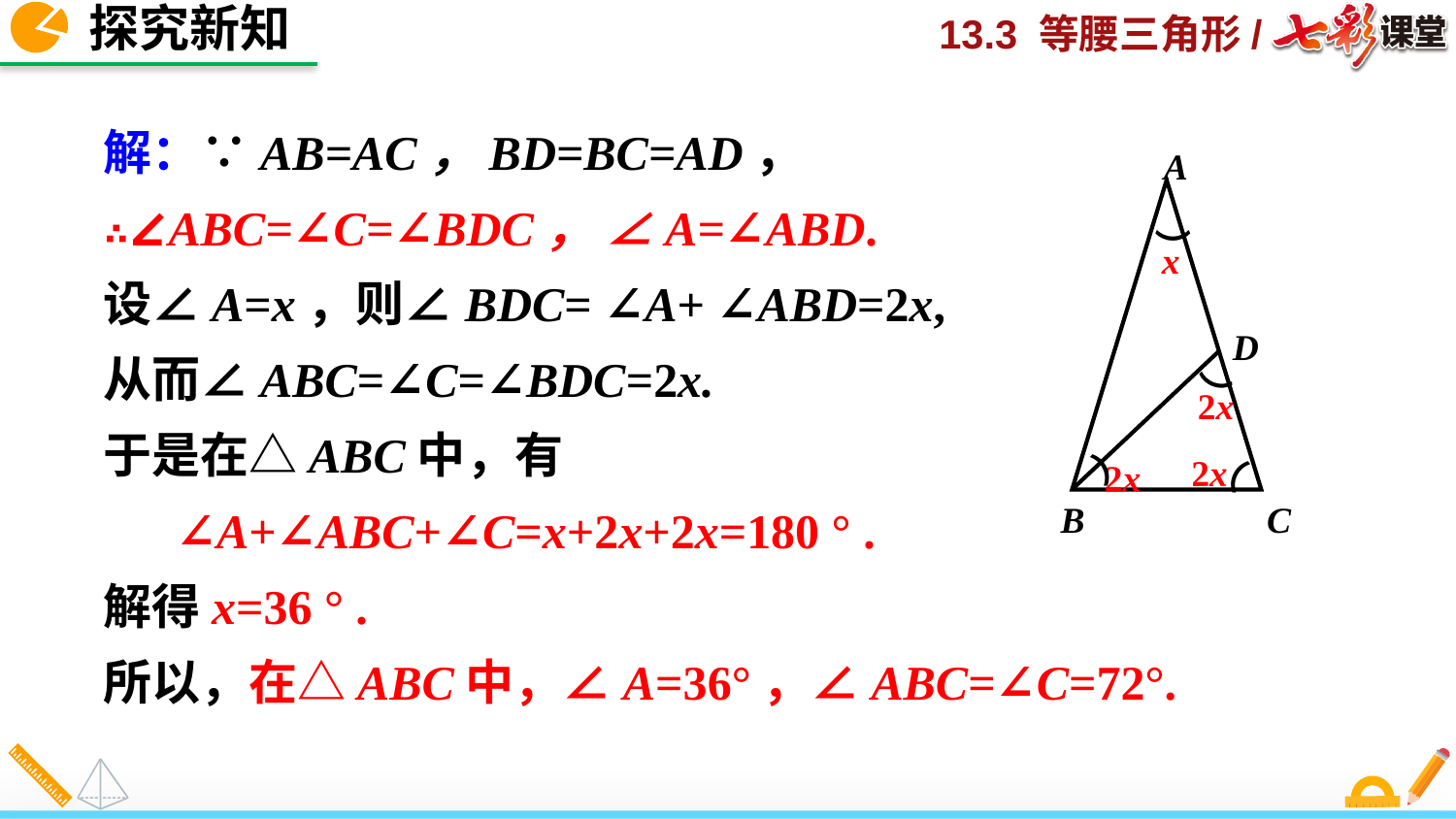

探究新知

解：∵AB=AC，BD=BC=AD，
∴∠ABC=∠C=∠BDC， ∠A=∠ABD.
设∠A=x，则∠BDC= ∠A+ ∠ABD=2x,
从而∠ABC=∠C=∠BDC=2x.
于是在△ABC中，有
      ∠A+∠ABC+∠C=x+2x+2x=180 ° .
解得x=36 ° .
所以，在△ABC中，∠A=36°，∠ABC=∠C=72°.
A

D

B
C
⌒
x
⌒
2x
⌒
2x
2x
⌒